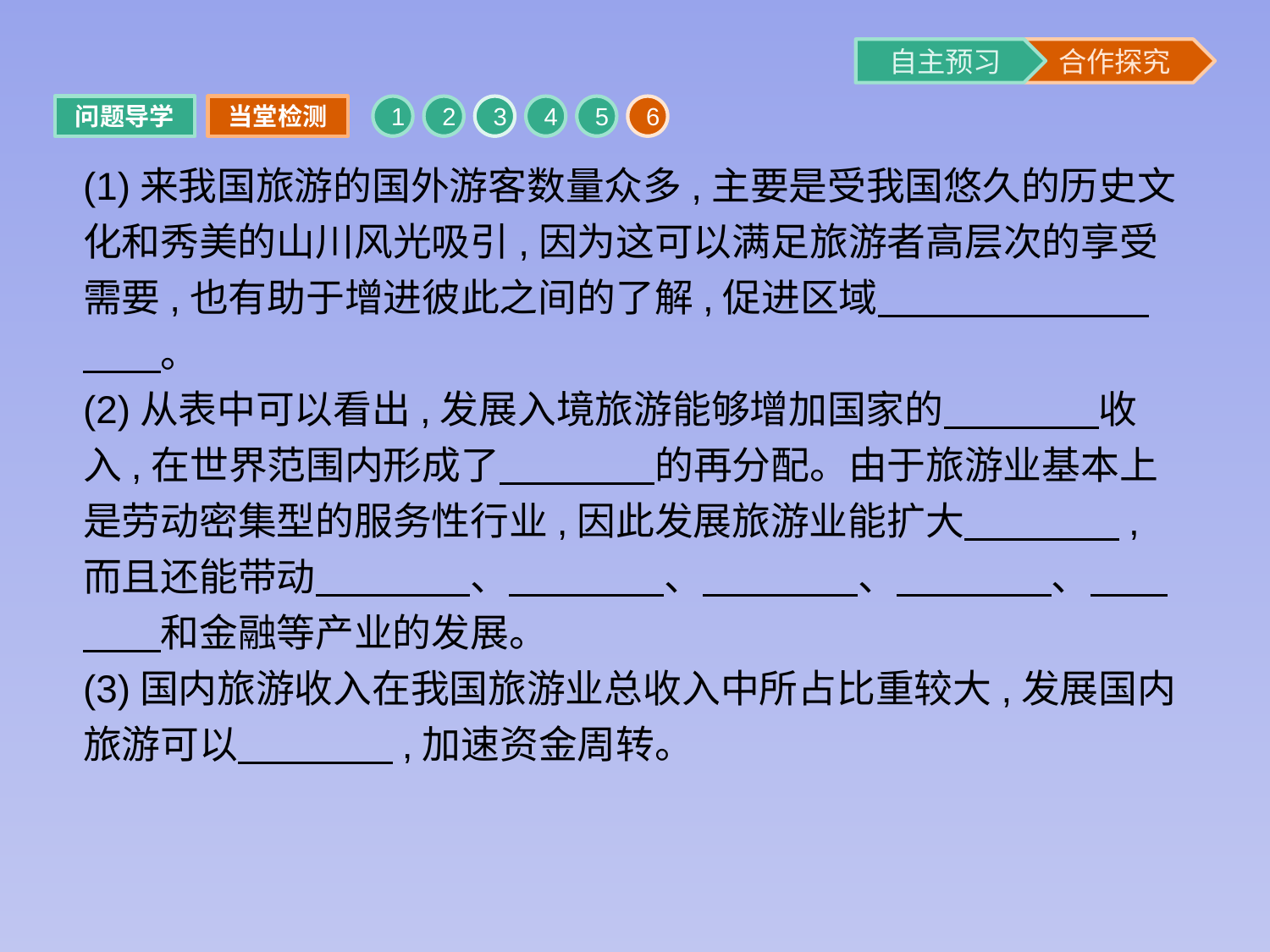

问题导学
当堂检测
1
2
3
4
5
6
(1)来我国旅游的国外游客数量众多,主要是受我国悠久的历史文化和秀美的山川风光吸引,因为这可以满足旅游者高层次的享受需要,也有助于增进彼此之间的了解,促进区域　　　　　　　　　。
(2)从表中可以看出,发展入境旅游能够增加国家的　　　　收入,在世界范围内形成了　　　　的再分配。由于旅游业基本上是劳动密集型的服务性行业,因此发展旅游业能扩大　　　　,而且还能带动　　　　、　　　　、　　　　、　　　　、　　　　和金融等产业的发展。
(3)国内旅游收入在我国旅游业总收入中所占比重较大,发展国内旅游可以　　　　,加速资金周转。